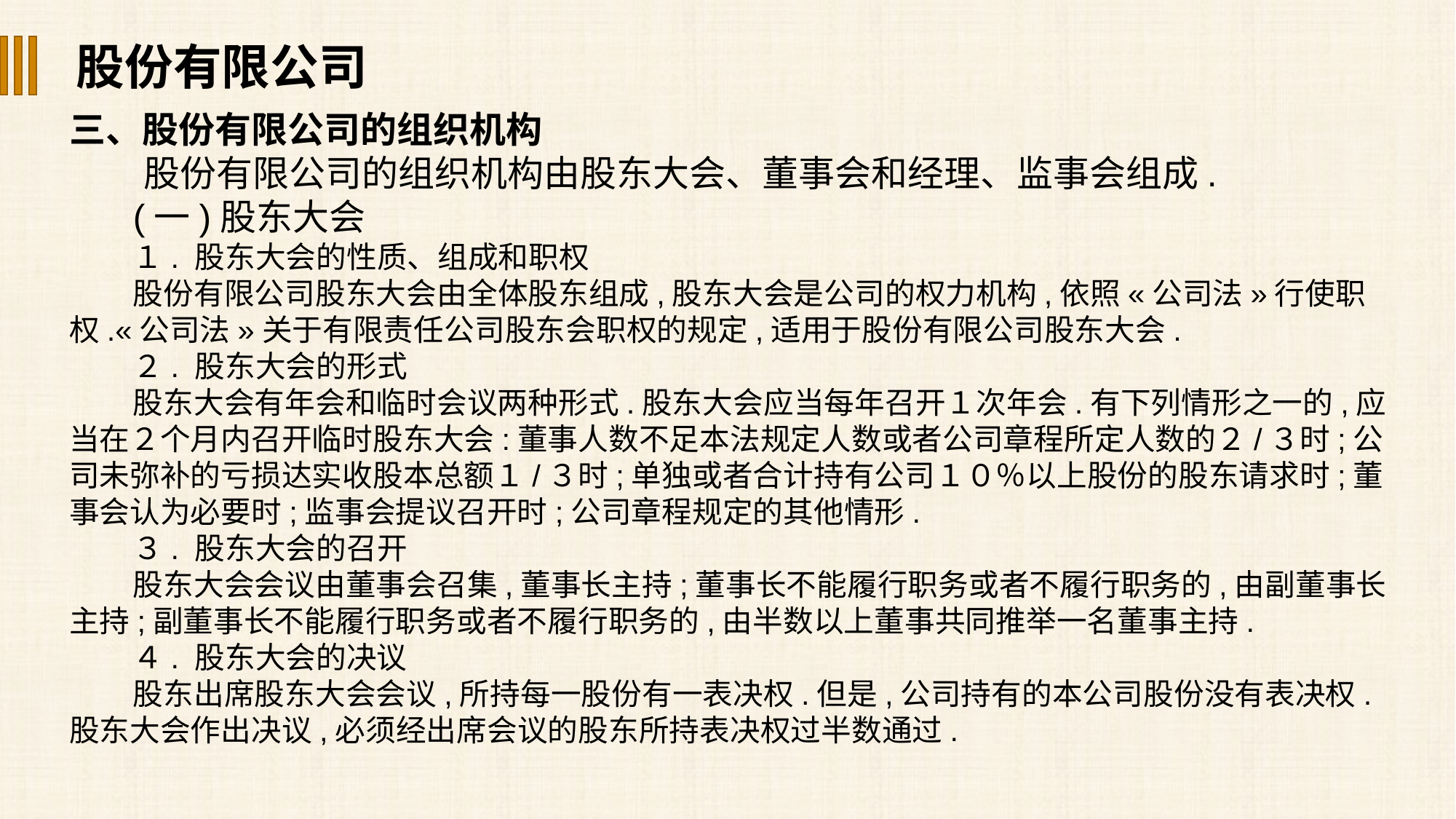

股份有限公司

三、股份有限公司的组织机构
        股份有限公司的组织机构由股东大会、董事会和经理、监事会组成.
(一)股东大会
１. 股东大会的性质、组成和职权
股份有限公司股东大会由全体股东组成,股东大会是公司的权力机构,依照«公司法»行使职权.«公司法»关于有限责任公司股东会职权的规定,适用于股份有限公司股东大会.
２. 股东大会的形式
股东大会有年会和临时会议两种形式.股东大会应当每年召开１次年会.有下列情形之一的,应当在２个月内召开临时股东大会:董事人数不足本法规定人数或者公司章程所定人数的２/３时;公司未弥补的亏损达实收股本总额１/３时;单独或者合计持有公司１０％以上股份的股东请求时;董事会认为必要时;监事会提议召开时;公司章程规定的其他情形.
３. 股东大会的召开
股东大会会议由董事会召集,董事长主持;董事长不能履行职务或者不履行职务的,由副董事长主持;副董事长不能履行职务或者不履行职务的,由半数以上董事共同推举一名董事主持.
４. 股东大会的决议
股东出席股东大会会议,所持每一股份有一表决权.但是,公司持有的本公司股份没有表决权.股东大会作出决议,必须经出席会议的股东所持表决权过半数通过.